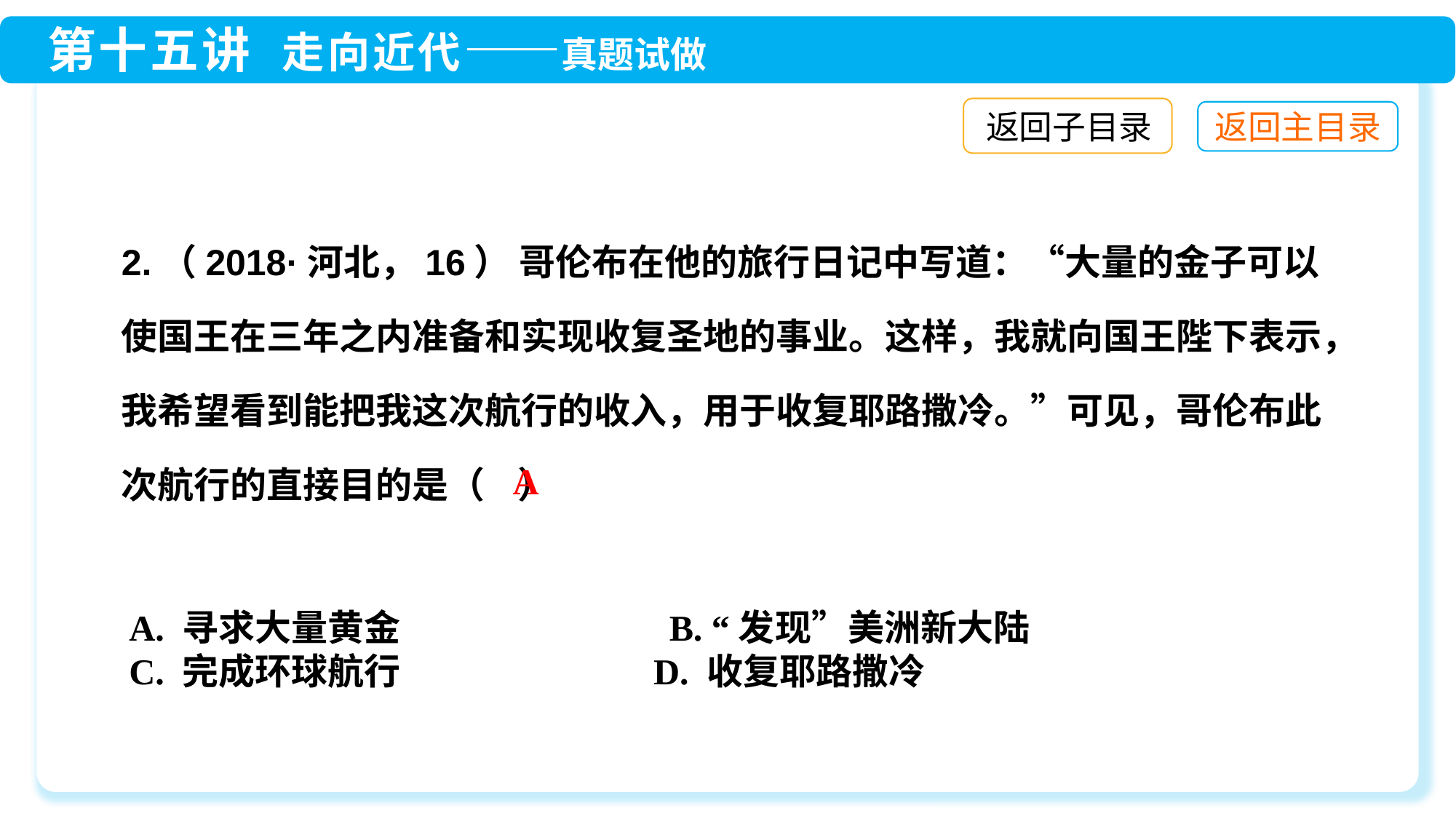

返回子目录

2.（2018·河北，16） 哥伦布在他的旅行日记中写道：“大量的金子可以使国王在三年之内准备和实现收复圣地的事业。这样，我就向国王陛下表示，我希望看到能把我这次航行的收入，用于收复耶路撒冷。”可见，哥伦布此次航行的直接目的是（    ）
A
A. 寻求大量黄金　　　              　B. “发现”美洲新大陆
C. 完成环球航行	                       D. 收复耶路撒冷